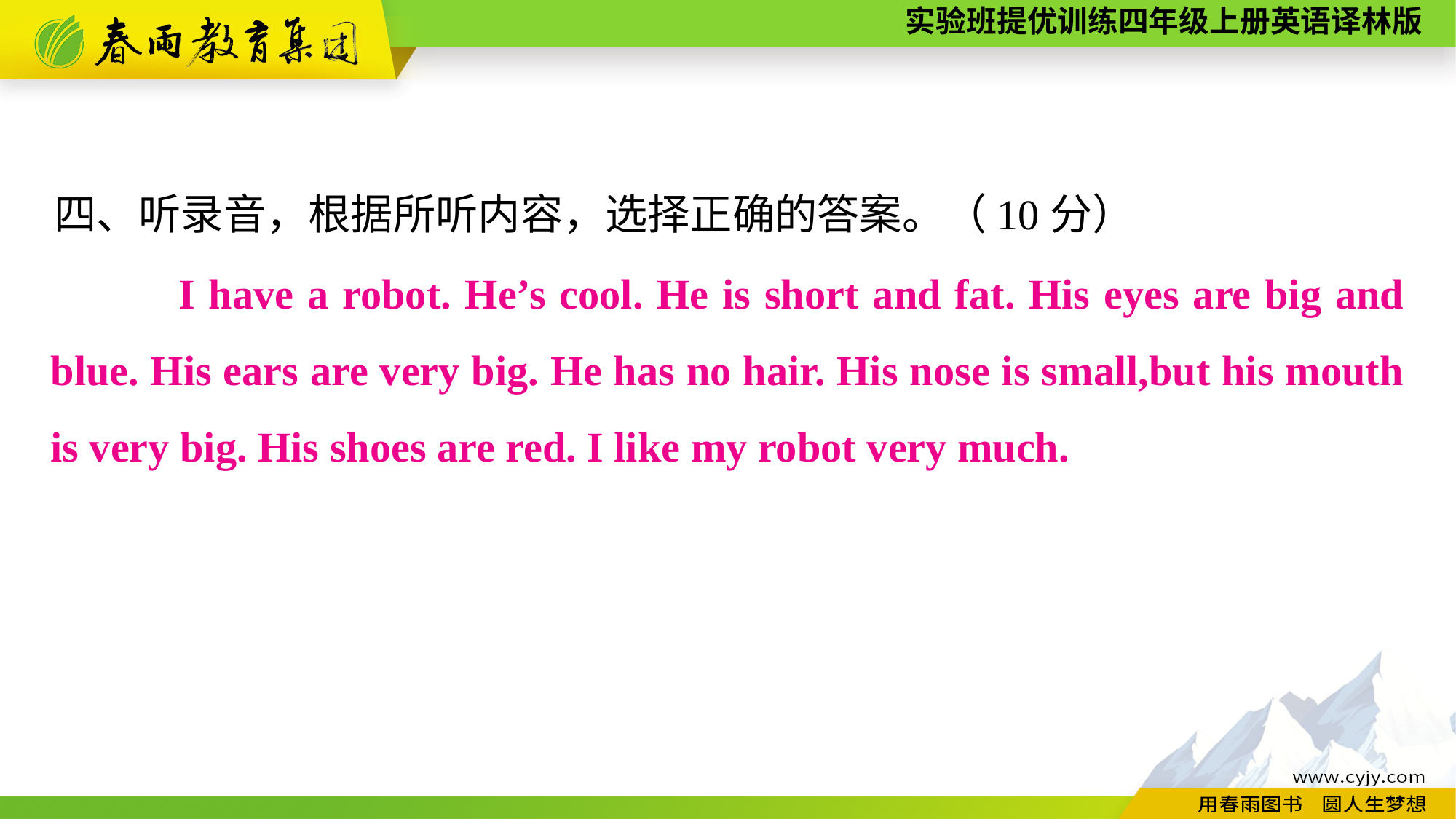

四、听录音，根据所听内容，选择正确的答案。（10分）
 　　I have a robot. He’s cool. He is short and fat. His eyes are big and blue. His ears are very big. He has no hair. His nose is small,but his mouth is very big. His shoes are red. I like my robot very much.